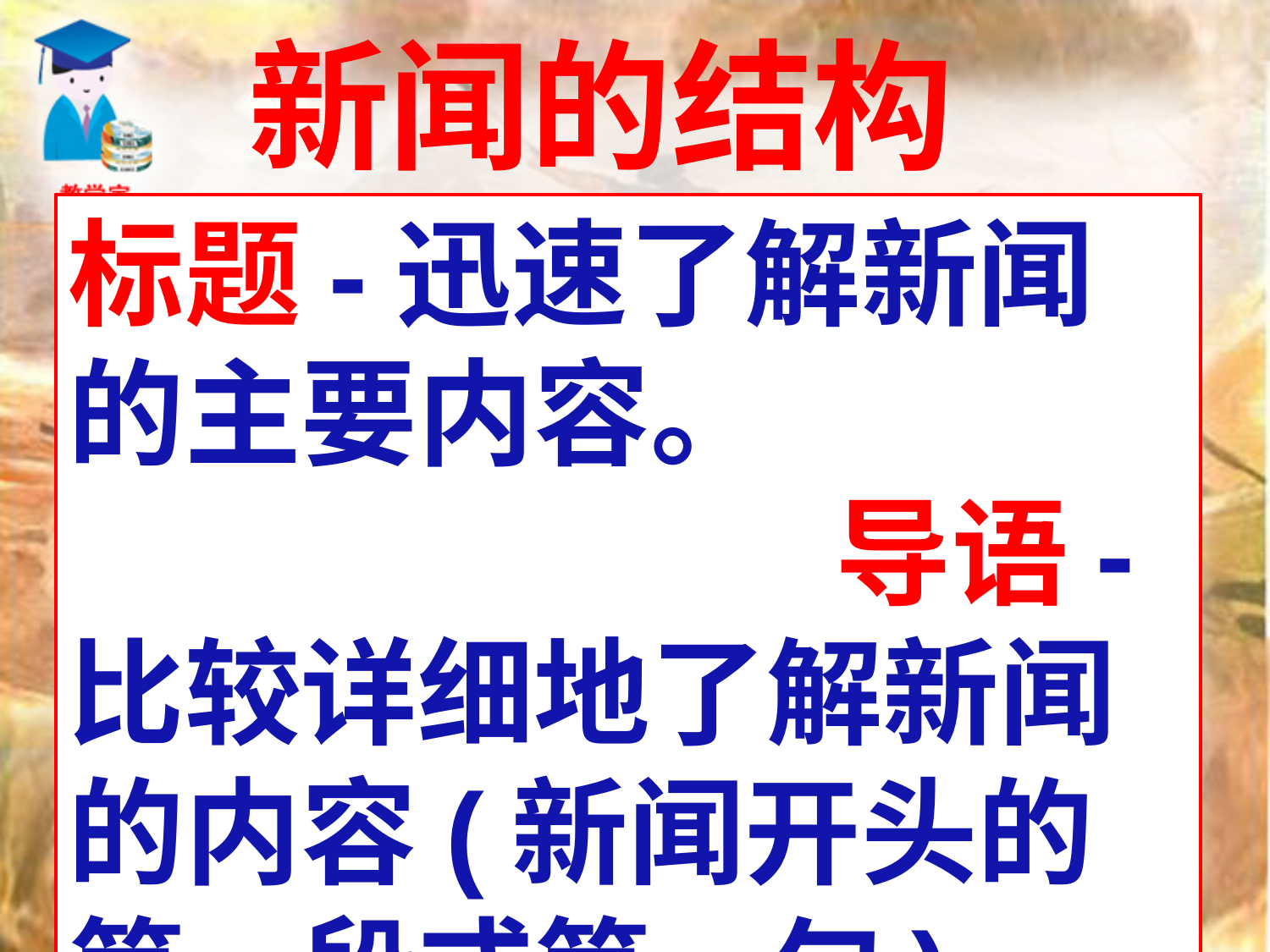

新闻的结构
标题-迅速了解新闻的主要内容。                                             导语-比较详细地了解新闻的内容(新闻开头的第一段或第一句)。